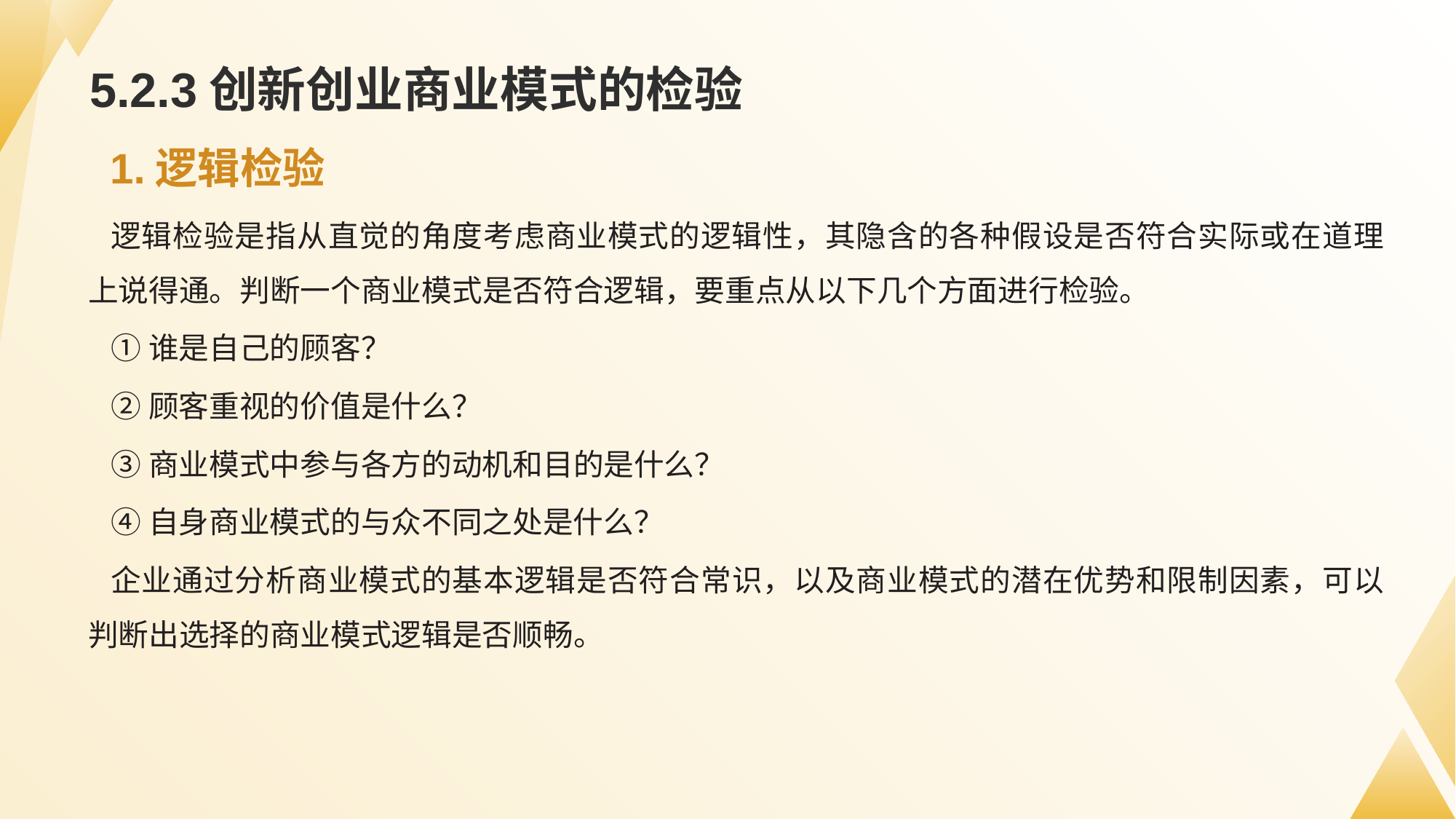

# 5.2.3创新创业商业模式的检验
1.逻辑检验
逻辑检验是指从直觉的角度考虑商业模式的逻辑性，其隐含的各种假设是否符合实际或在道理上说得通。判断一个商业模式是否符合逻辑，要重点从以下几个方面进行检验。
①谁是自己的顾客？
②顾客重视的价值是什么？
③商业模式中参与各方的动机和目的是什么？
④自身商业模式的与众不同之处是什么？
企业通过分析商业模式的基本逻辑是否符合常识，以及商业模式的潜在优势和限制因素，可以判断出选择的商业模式逻辑是否顺畅。